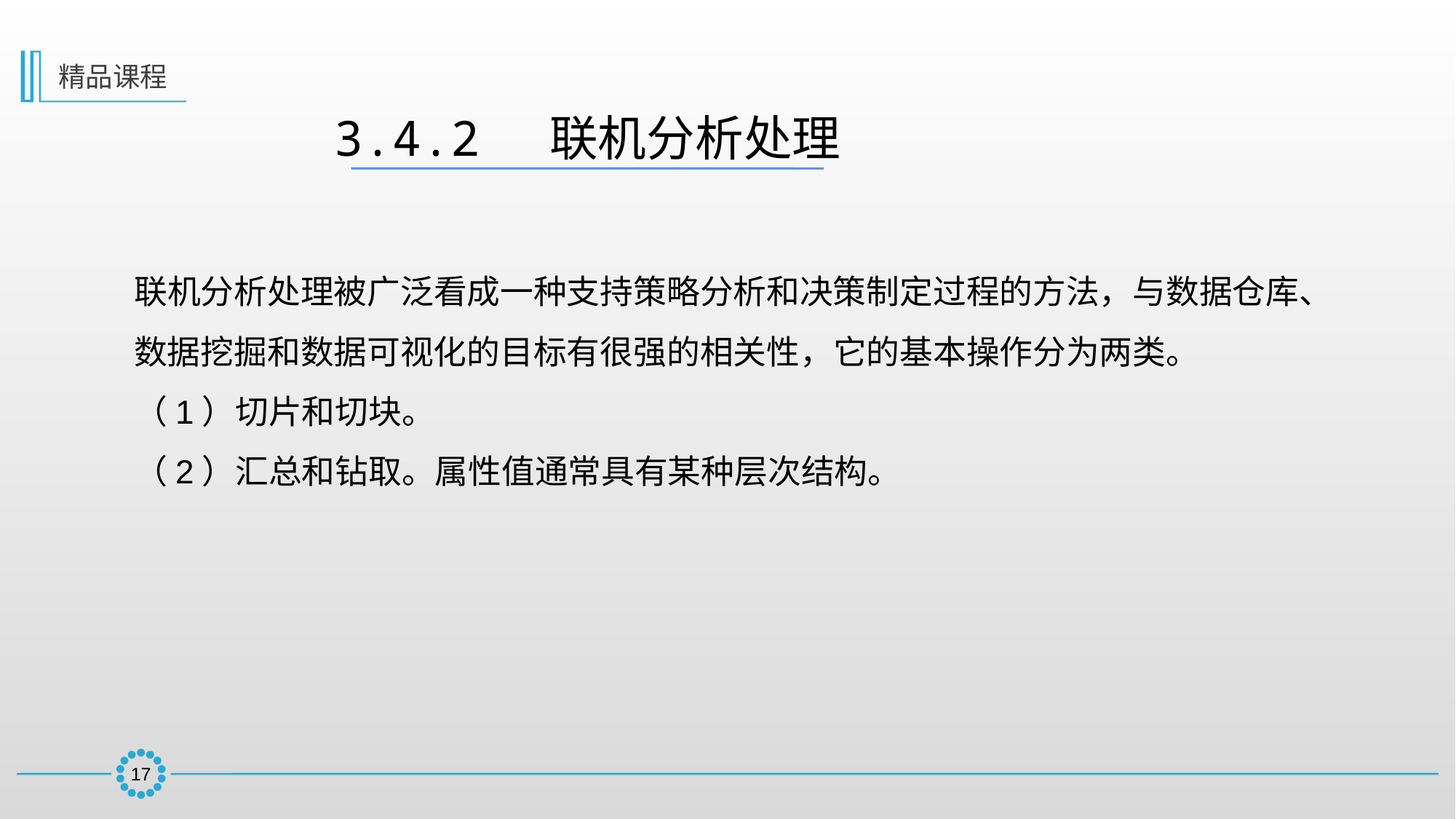

精品课程
3.4.2  联机分析处理

联机分析处理被广泛看成一种支持策略分析和决策制定过程的方法，与数据仓库、数据挖掘和数据可视化的目标有很强的相关性，它的基本操作分为两类。
（1）切片和切块。
（2）汇总和钻取。属性值通常具有某种层次结构。

17